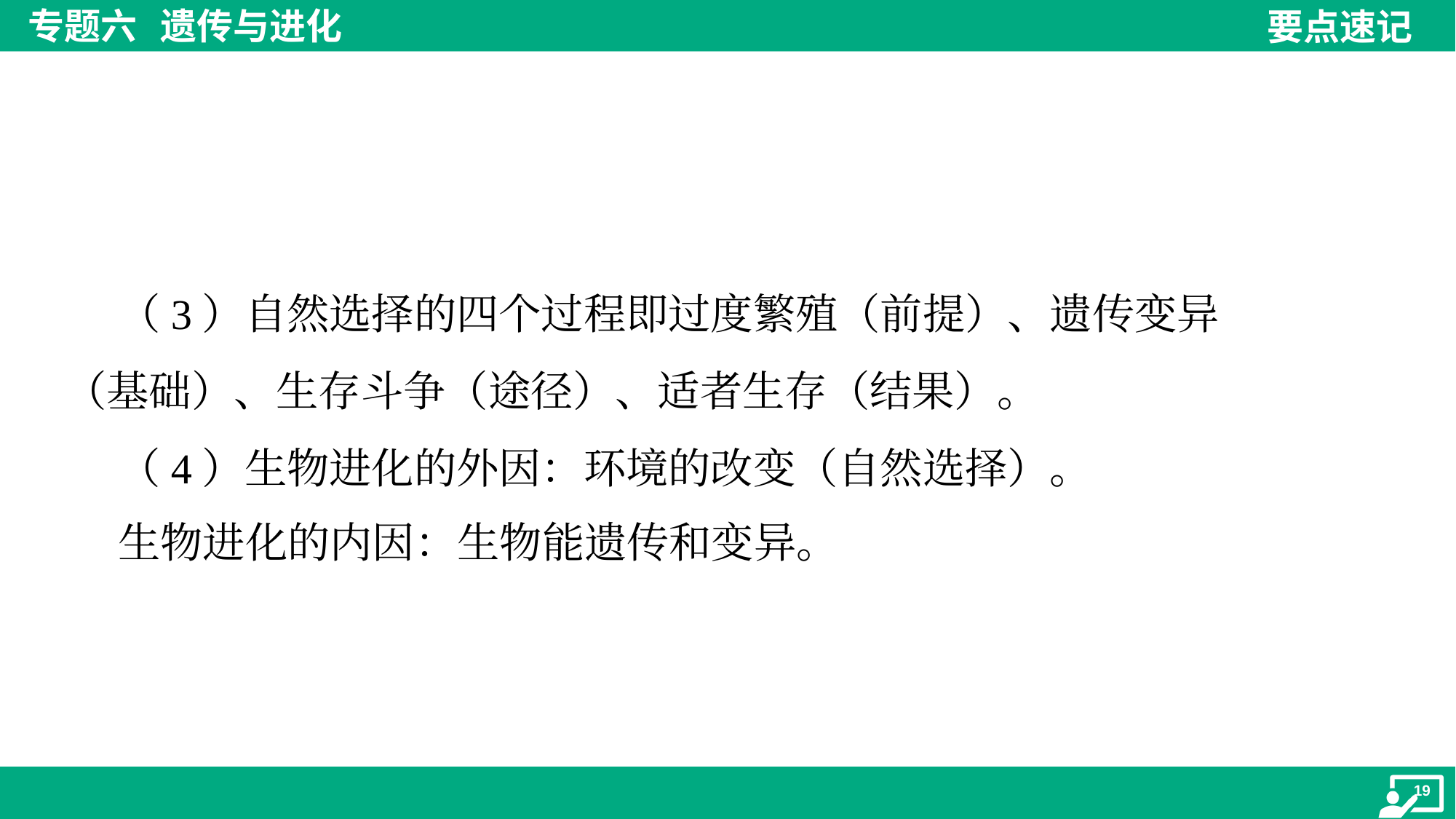

（3）自然选择的四个过程即过度繁殖（前提）、遗传变异
（基础）、生存斗争（途径）、适者生存（结果）。
    （4）生物进化的外因：环境的改变（自然选择）。
    生物进化的内因：生物能遗传和变异。